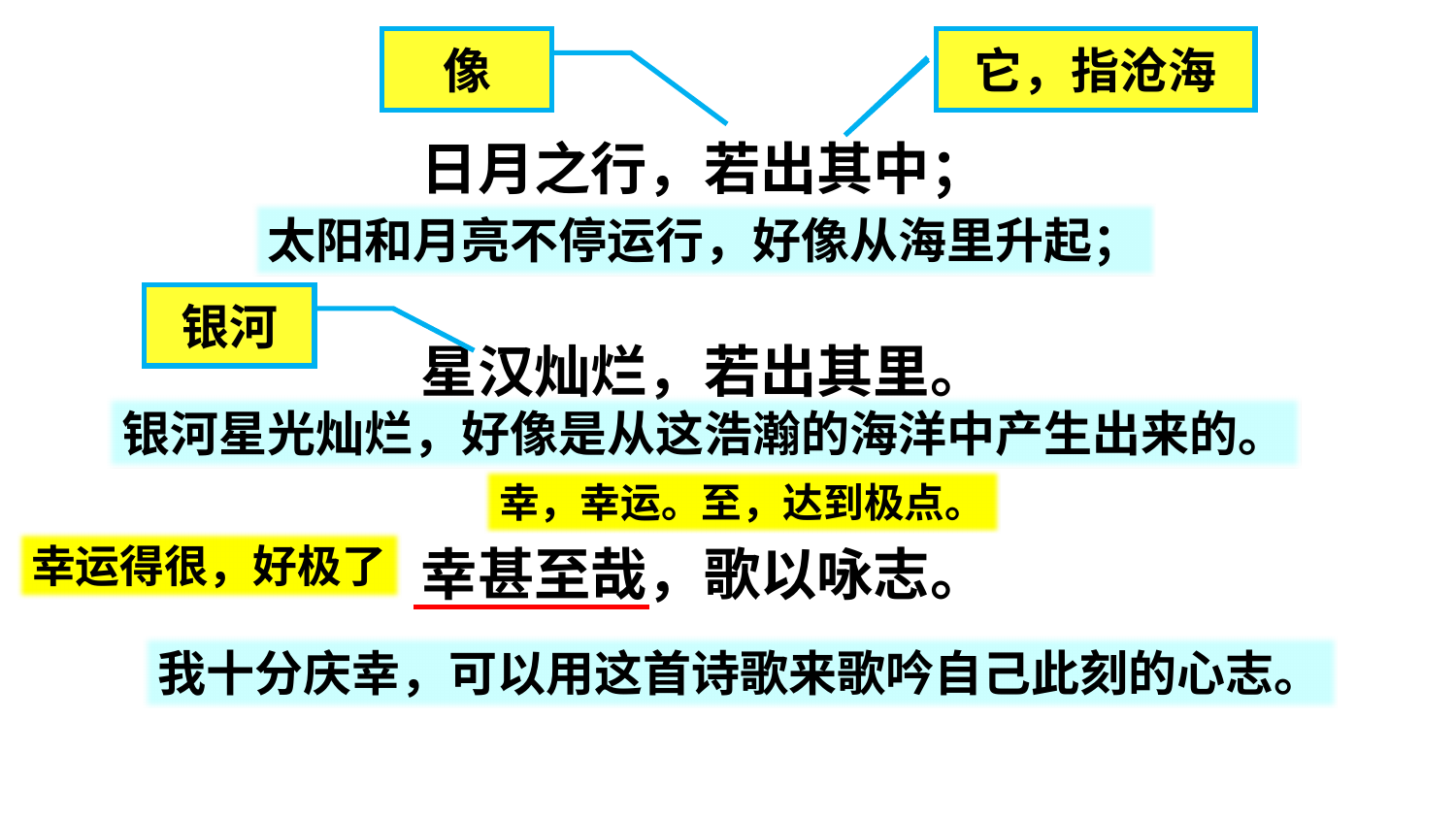

像
它，指沧海
日月之行，若出其中；
星汉灿烂，若出其里。
幸甚至哉，歌以咏志。
太阳和月亮不停运行，好像从海里升起；
银河
银河星光灿烂，好像是从这浩瀚的海洋中产生出来的。
幸，幸运。至，达到极点。
幸运得很，好极了
我十分庆幸，可以用这首诗歌来歌吟自己此刻的心志。